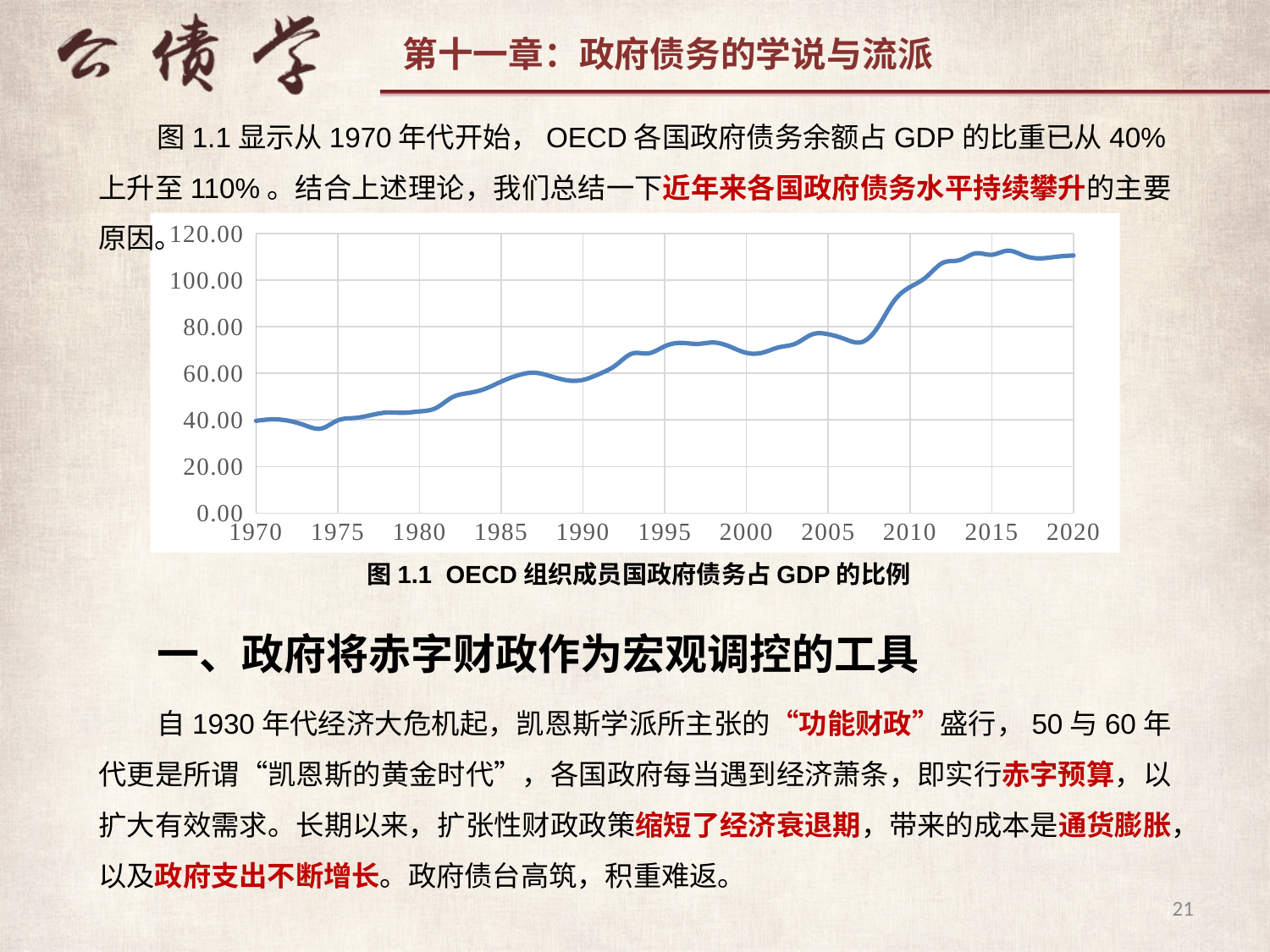

图1.1显示从1970年代开始，OECD各国政府债务余额占GDP的比重已从40%上升至110%。结合上述理论，我们总结一下近年来各国政府债务水平持续攀升的主要原因。

### Chart

| Category |  |
|---|---|
图1.1  OECD组织成员国政府债务占GDP的比例
一、政府将赤字财政作为宏观调控的工具
自1930年代经济大危机起，凯恩斯学派所主张的“功能财政”盛行，50与60年代更是所谓“凯恩斯的黄金时代”，各国政府每当遇到经济萧条，即实行赤字预算，以扩大有效需求。长期以来，扩张性财政政策缩短了经济衰退期，带来的成本是通货膨胀，以及政府支出不断增长。政府债台高筑，积重难返。
21